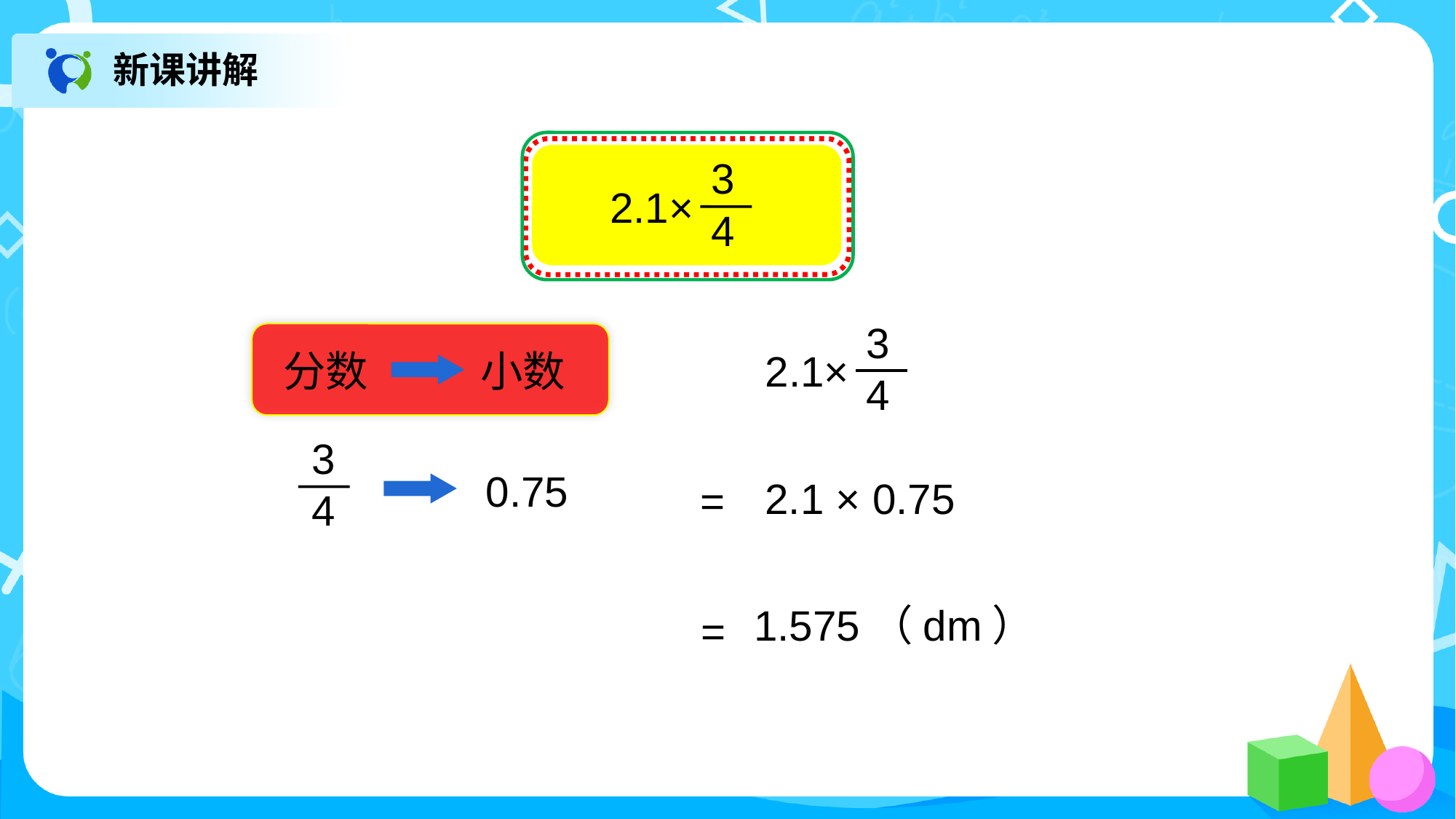

新课讲解

3
4

2.1×

分数
小数

3
4

2.1×
3
4

0.75
2.1 × 0.75
=

1.575（dm）
=